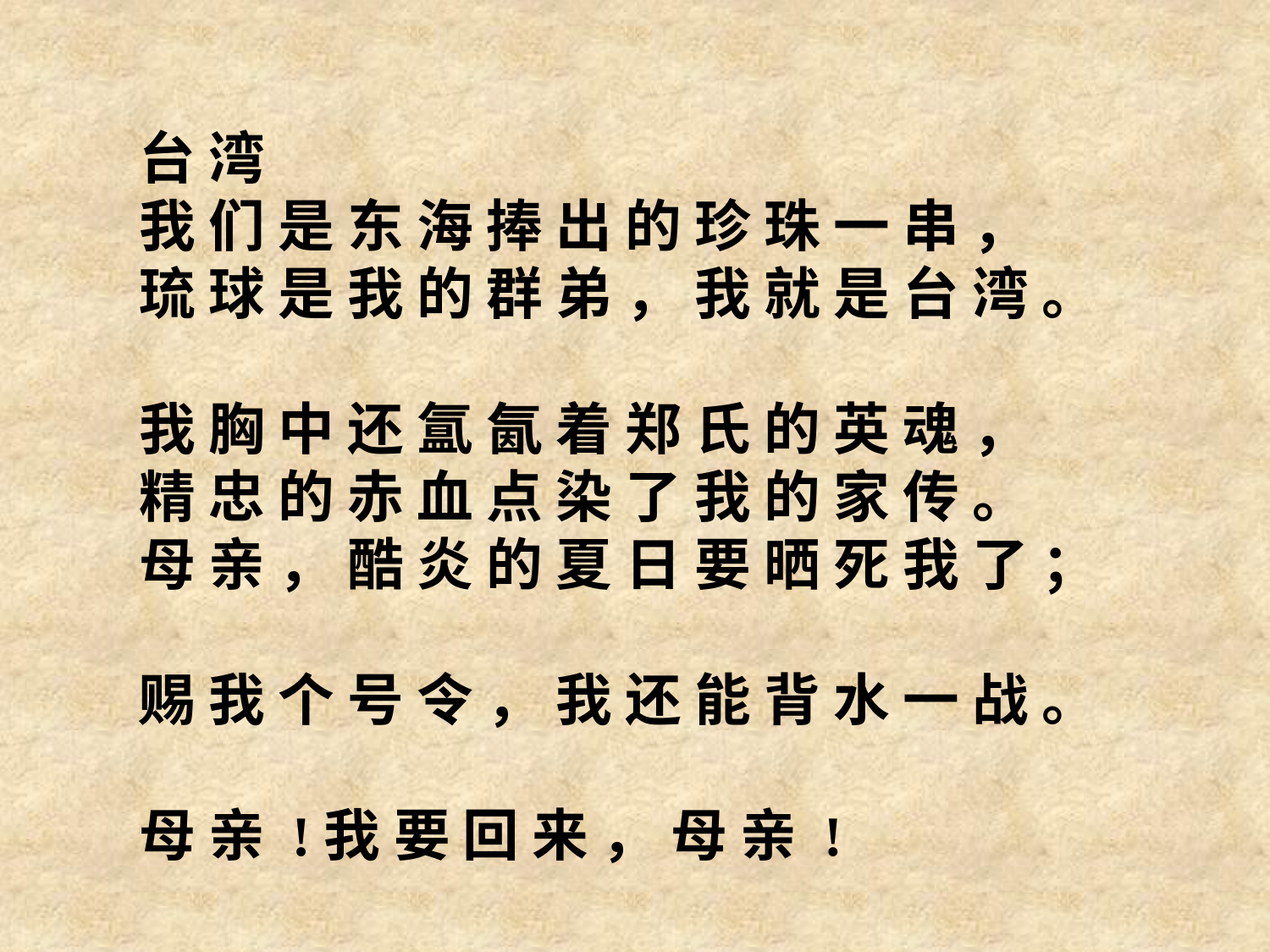

台 湾  
我 们 是 东 海 捧 出 的 珍 珠 一 串 ，  
琉 球 是 我 的 群 弟 ， 我 就 是 台 湾 。  
我 胸 中 还 氲 氤 着 郑 氏 的 英 魂 ，  
精 忠 的 赤 血 点 染 了 我 的 家 传 。  
母 亲 ， 酷 炎 的 夏 日 要 晒 死 我 了 ；  
赐 我 个 号 令 ， 我 还 能 背 水 一 战 。  
母 亲 !我 要 回 来 ， 母 亲 !